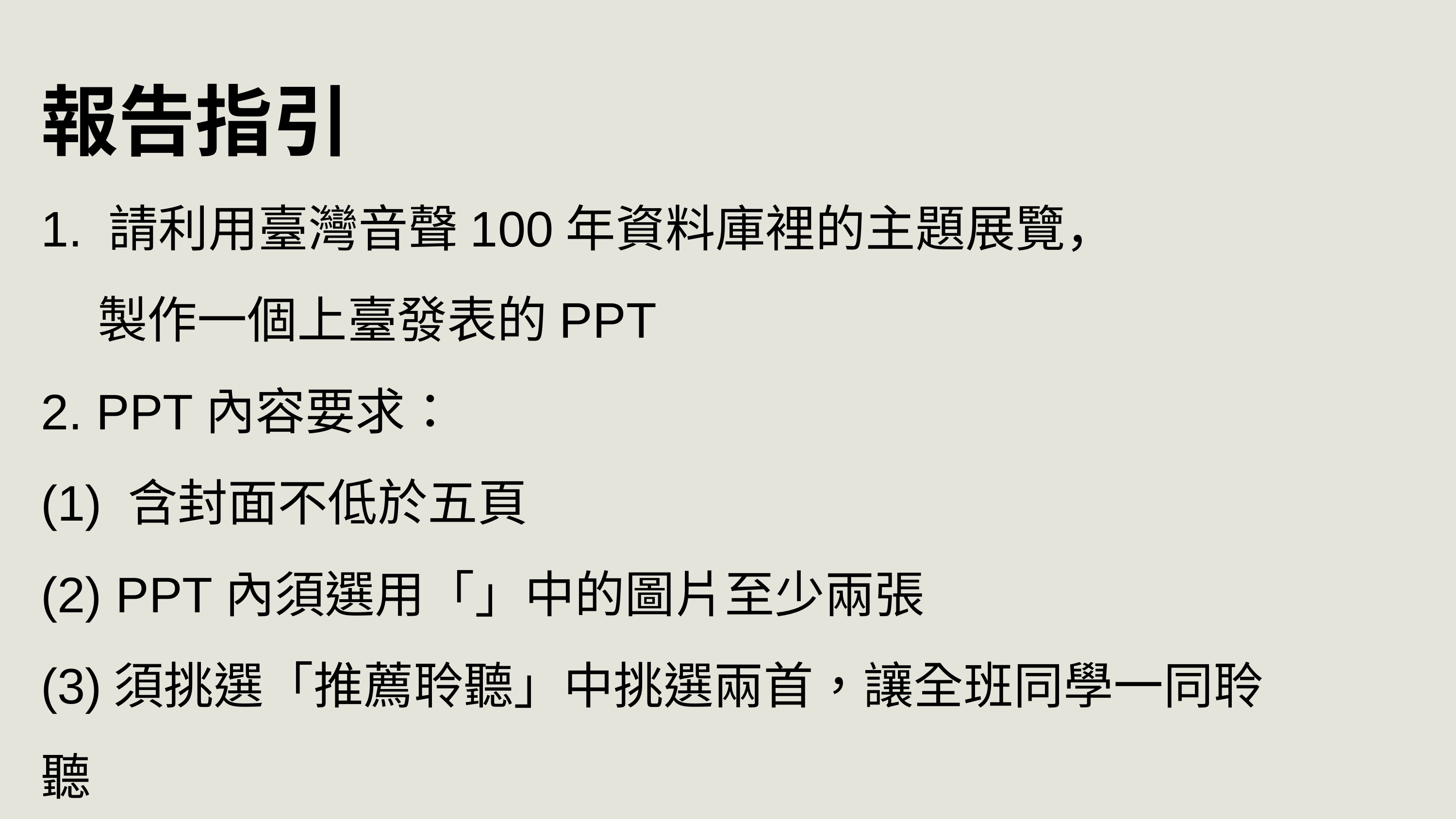

報告指引
1. 請利用臺灣音聲100年資料庫裡的主題展覽，
    製作一個上臺發表的PPT
2. PPT內容要求：
(1) 含封面不低於五頁
(2) PPT內須選用「」中的圖片至少兩張
(3)須挑選「推薦聆聽」中挑選兩首，讓全班同學一同聆聽
(4) 每組報告時間限5到8分鐘